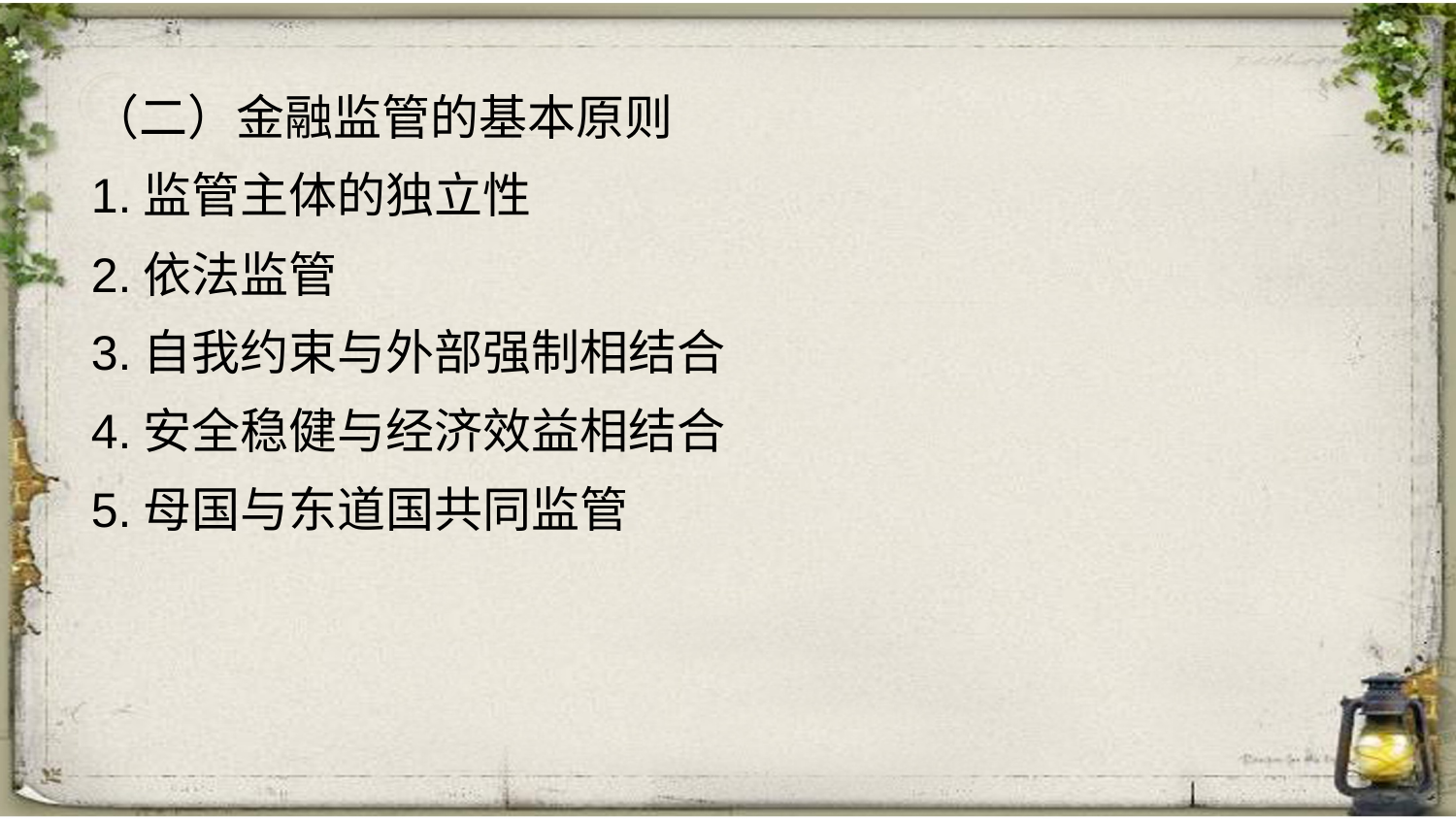

（二）金融监管的基本原则
1.监管主体的独立性
2.依法监管
3.自我约束与外部强制相结合
4.安全稳健与经济效益相结合
5.母国与东道国共同监管